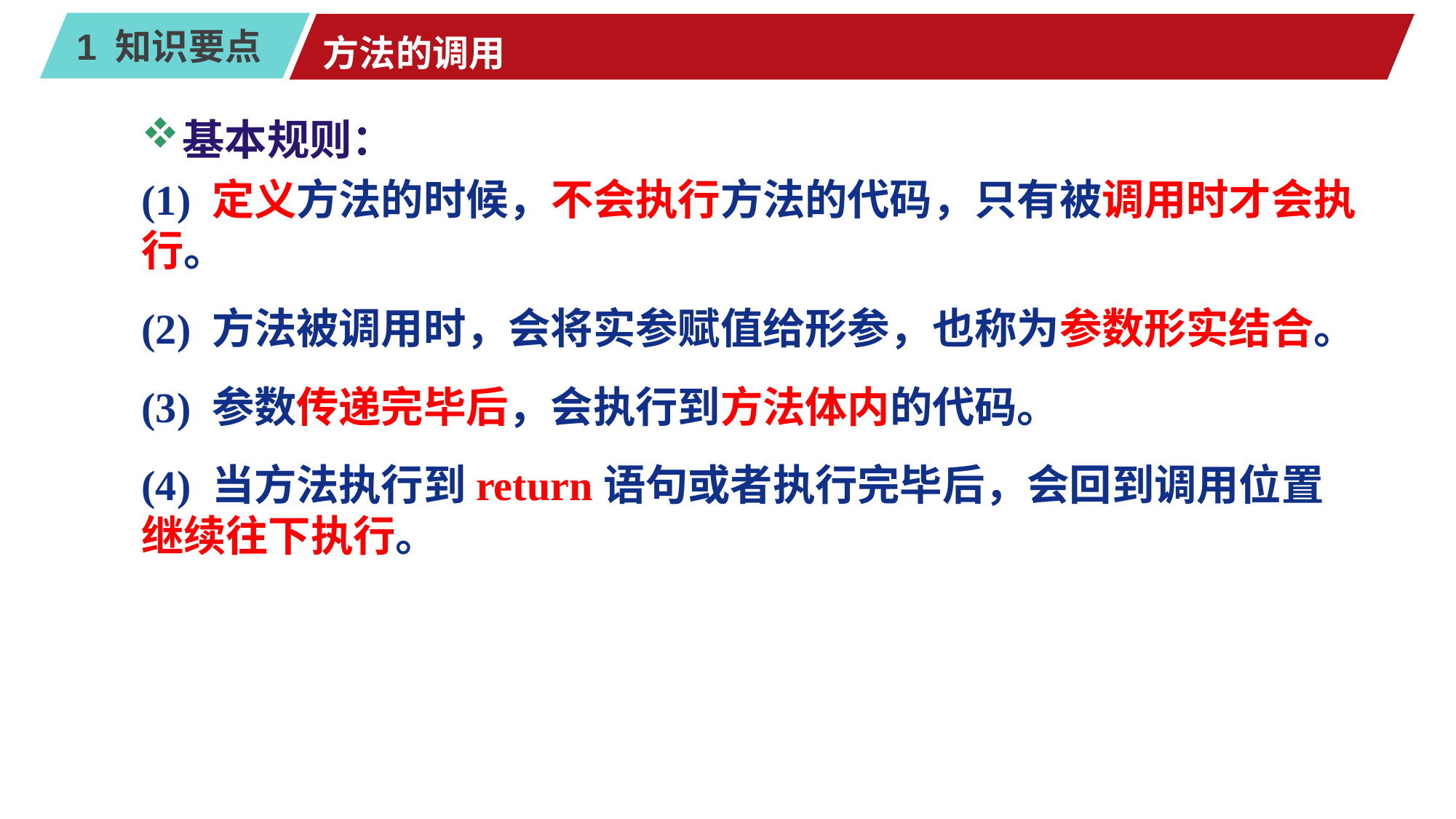

# 方法的调用
基本规则：
(1) 定义方法的时候，不会执行方法的代码，只有被调用时才会执行。
(2) 方法被调用时，会将实参赋值给形参，也称为参数形实结合。
(3) 参数传递完毕后，会执行到方法体内的代码。
(4) 当方法执行到return语句或者执行完毕后，会回到调用位置继续往下执行。